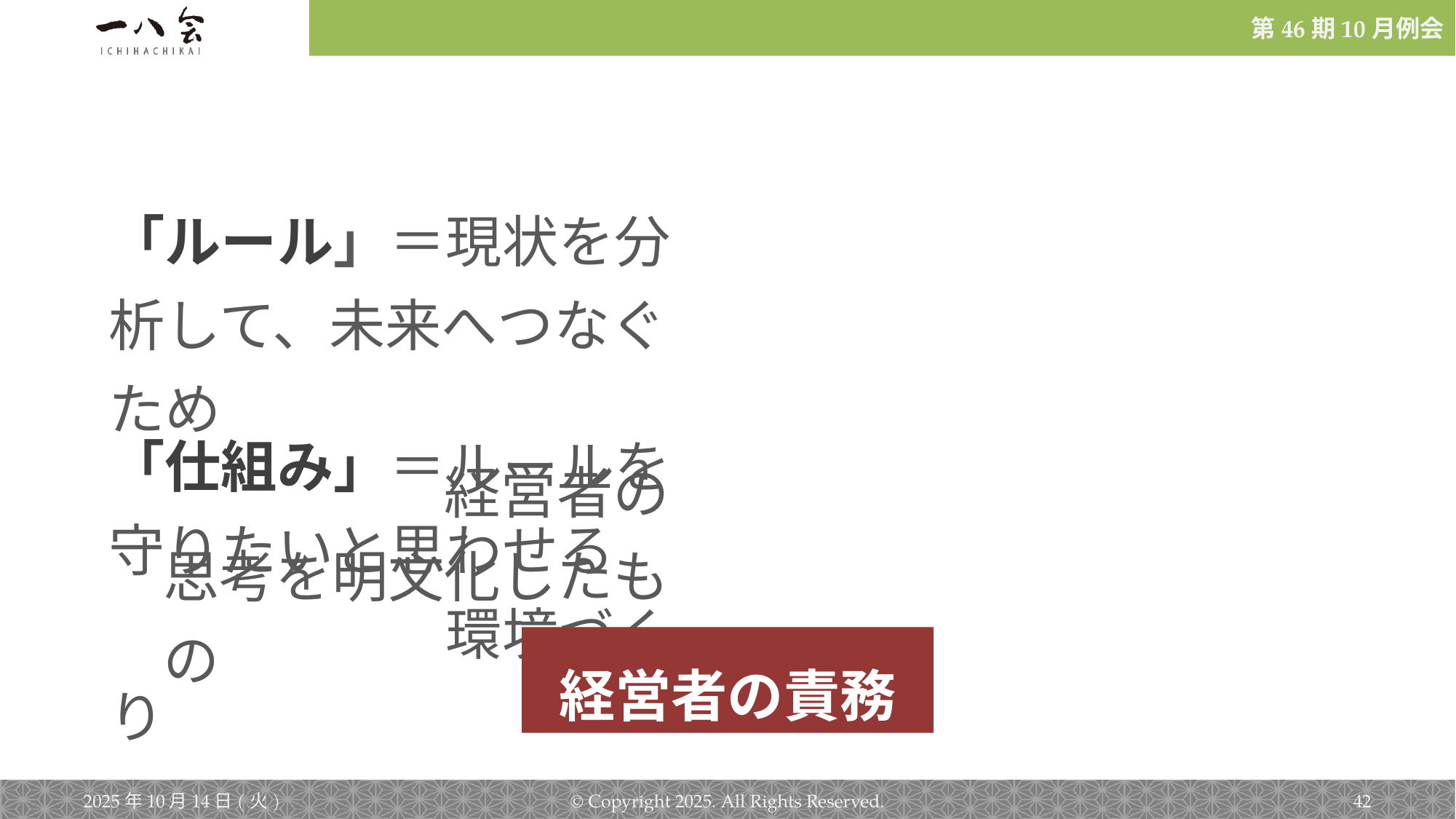

「ルール」＝現状を分析して、未来へつなぐため
　　　　　経営者の思考を明文化したもの

「仕組み」＝ルールを守りたいと思わせる
　　　　　　環境づくり

経営者の責務

2025年10月14日(火)
© Copyright 2025. All Rights Reserved.
42